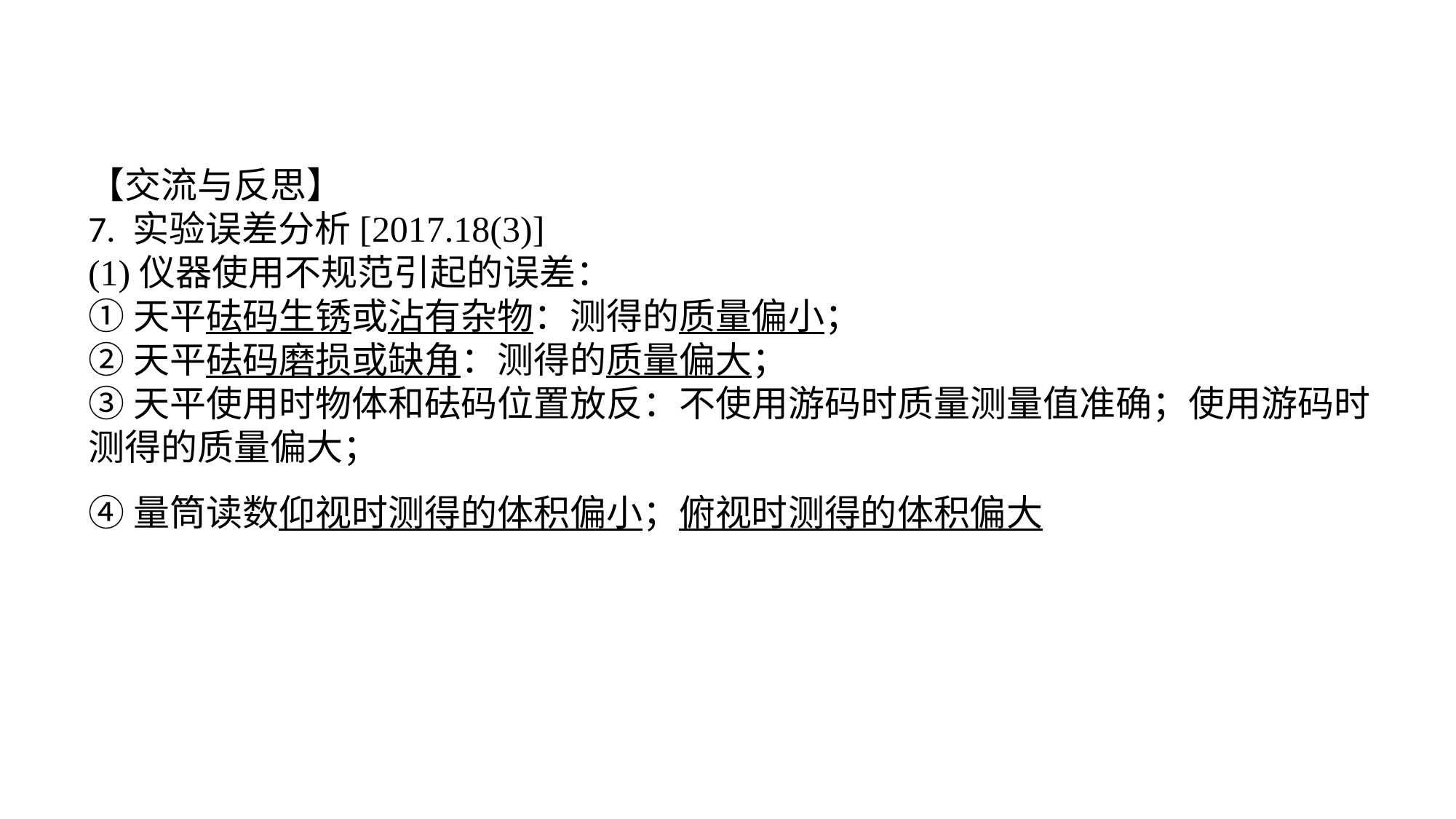

【交流与反思】7. 实验误差分析[2017.18(3)](1)仪器使用不规范引起的误差：①天平砝码生锈或沾有杂物：测得的质量偏小；②天平砝码磨损或缺角：测得的质量偏大；③天平使用时物体和砝码位置放反：不使用游码时质量测量值准确；使用游码时测得的质量偏大；④量筒读数仰视时测得的体积偏小；俯视时测得的体积偏大